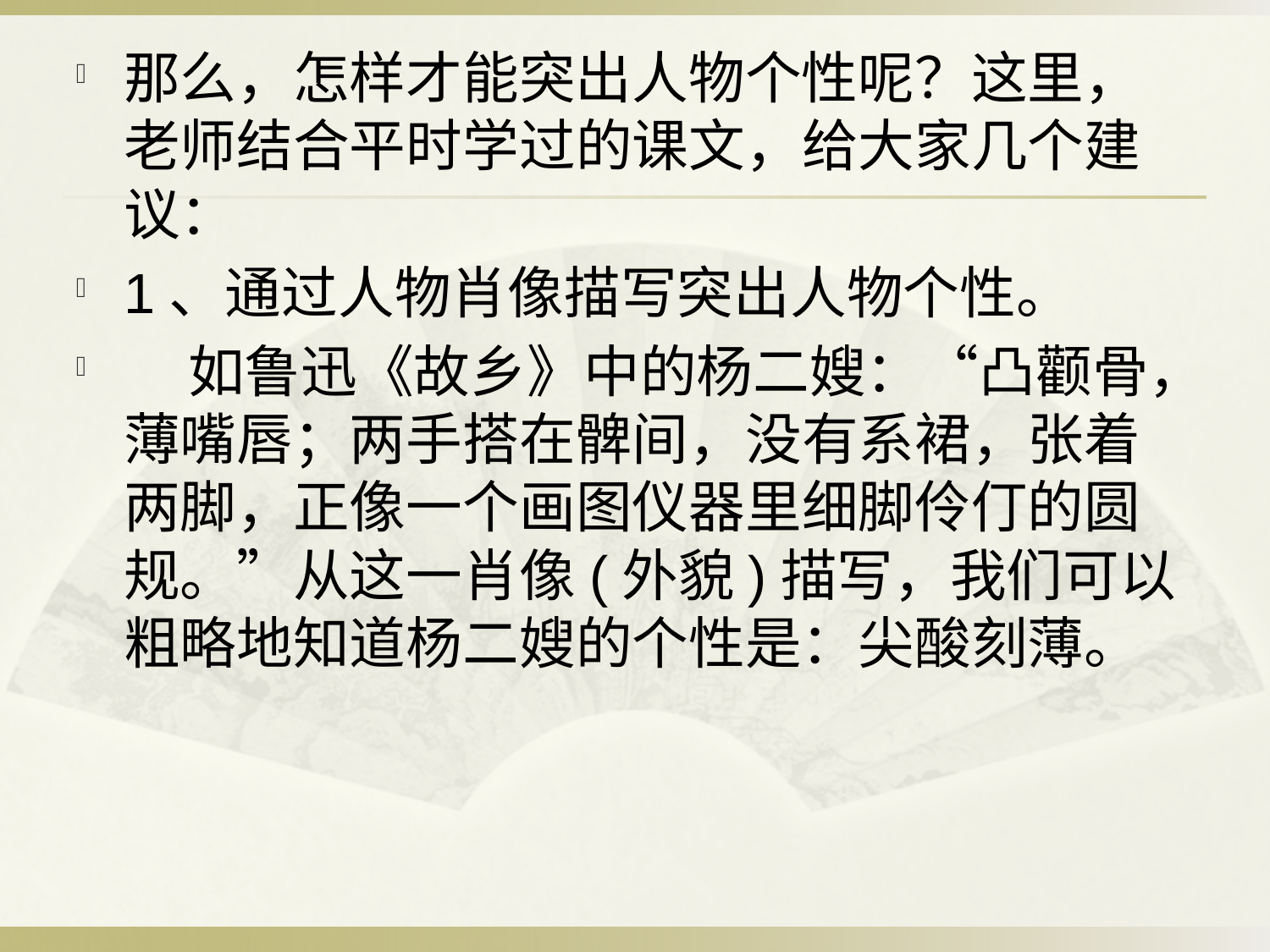

那么，怎样才能突出人物个性呢？这里，老师结合平时学过的课文，给大家几个建议：
1、通过人物肖像描写突出人物个性。
    如鲁迅《故乡》中的杨二嫂：“凸颧骨，薄嘴唇；两手搭在髀间，没有系裙，张着两脚，正像一个画图仪器里细脚伶仃的圆规。”从这一肖像(外貌)描写，我们可以粗略地知道杨二嫂的个性是：尖酸刻薄。
#